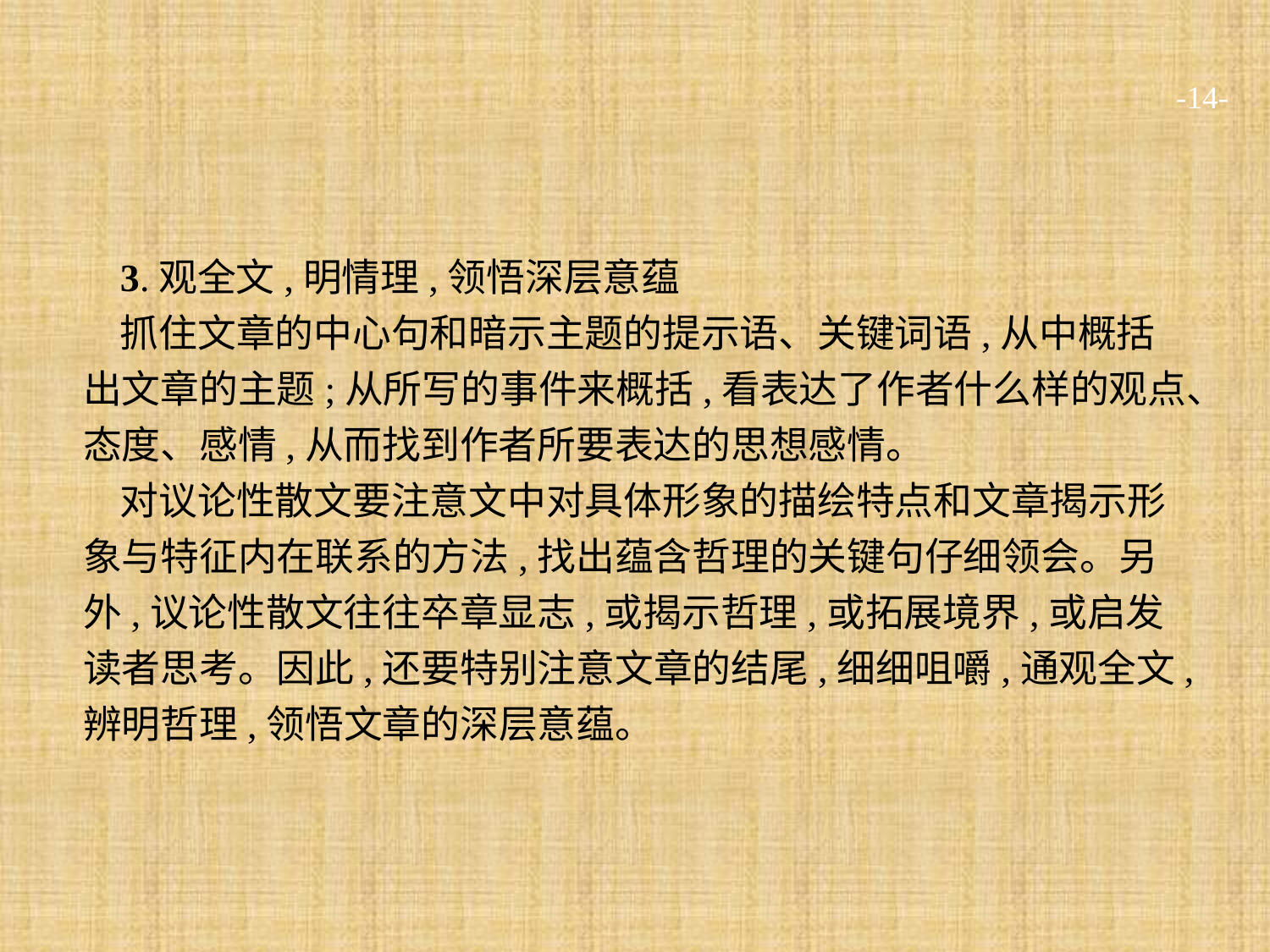

-14-
3.观全文,明情理,领悟深层意蕴
抓住文章的中心句和暗示主题的提示语、关键词语,从中概括出文章的主题;从所写的事件来概括,看表达了作者什么样的观点、态度、感情,从而找到作者所要表达的思想感情。
对议论性散文要注意文中对具体形象的描绘特点和文章揭示形象与特征内在联系的方法,找出蕴含哲理的关键句仔细领会。另外,议论性散文往往卒章显志,或揭示哲理,或拓展境界,或启发读者思考。因此,还要特别注意文章的结尾,细细咀嚼,通观全文,辨明哲理,领悟文章的深层意蕴。